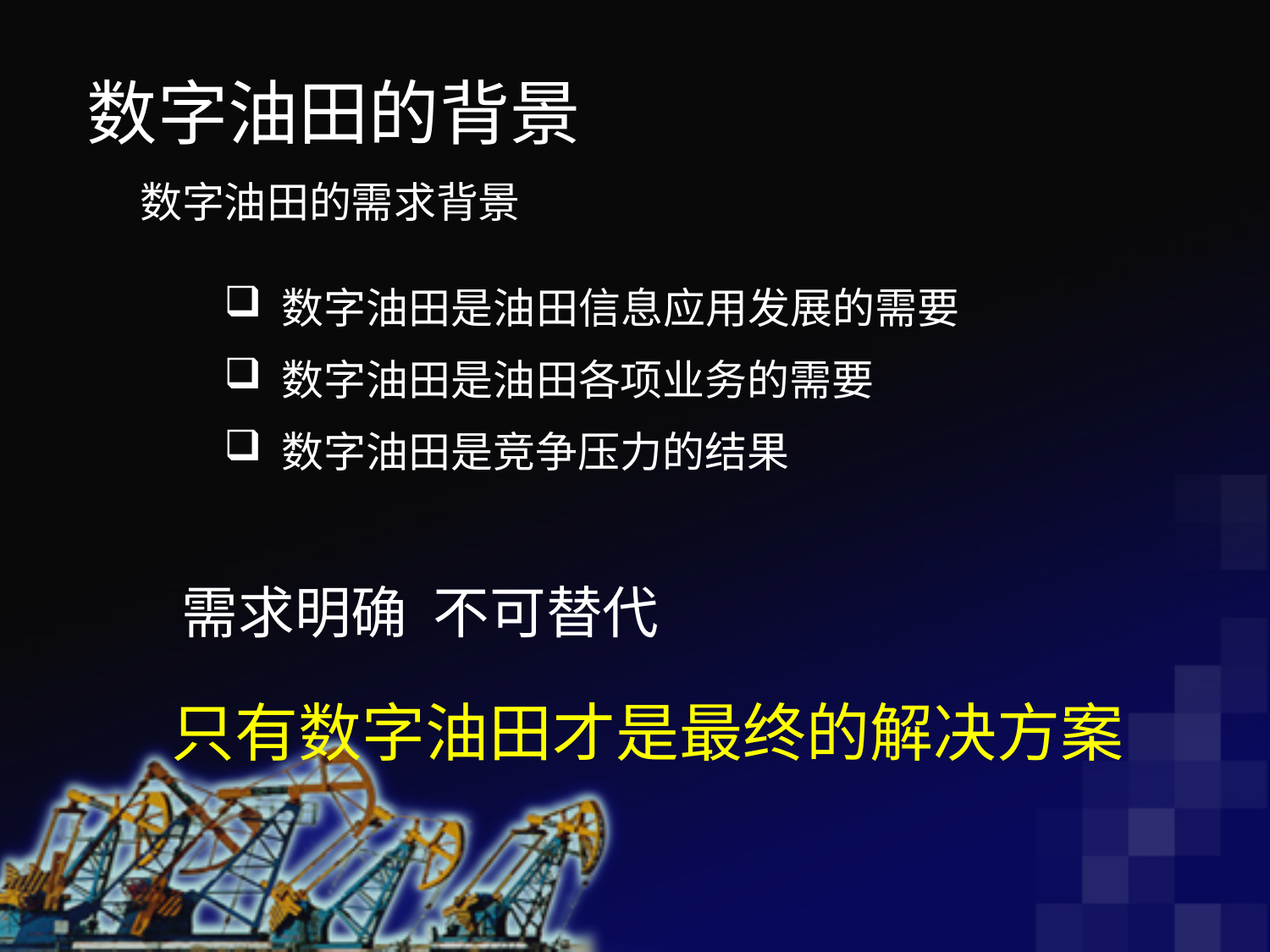

数字油田的背景
数字油田的需求背景
 数字油田是油田信息应用发展的需要
 数字油田是油田各项业务的需要
 数字油田是竞争压力的结果
需求明确  不可替代
只有数字油田才是最终的解决方案